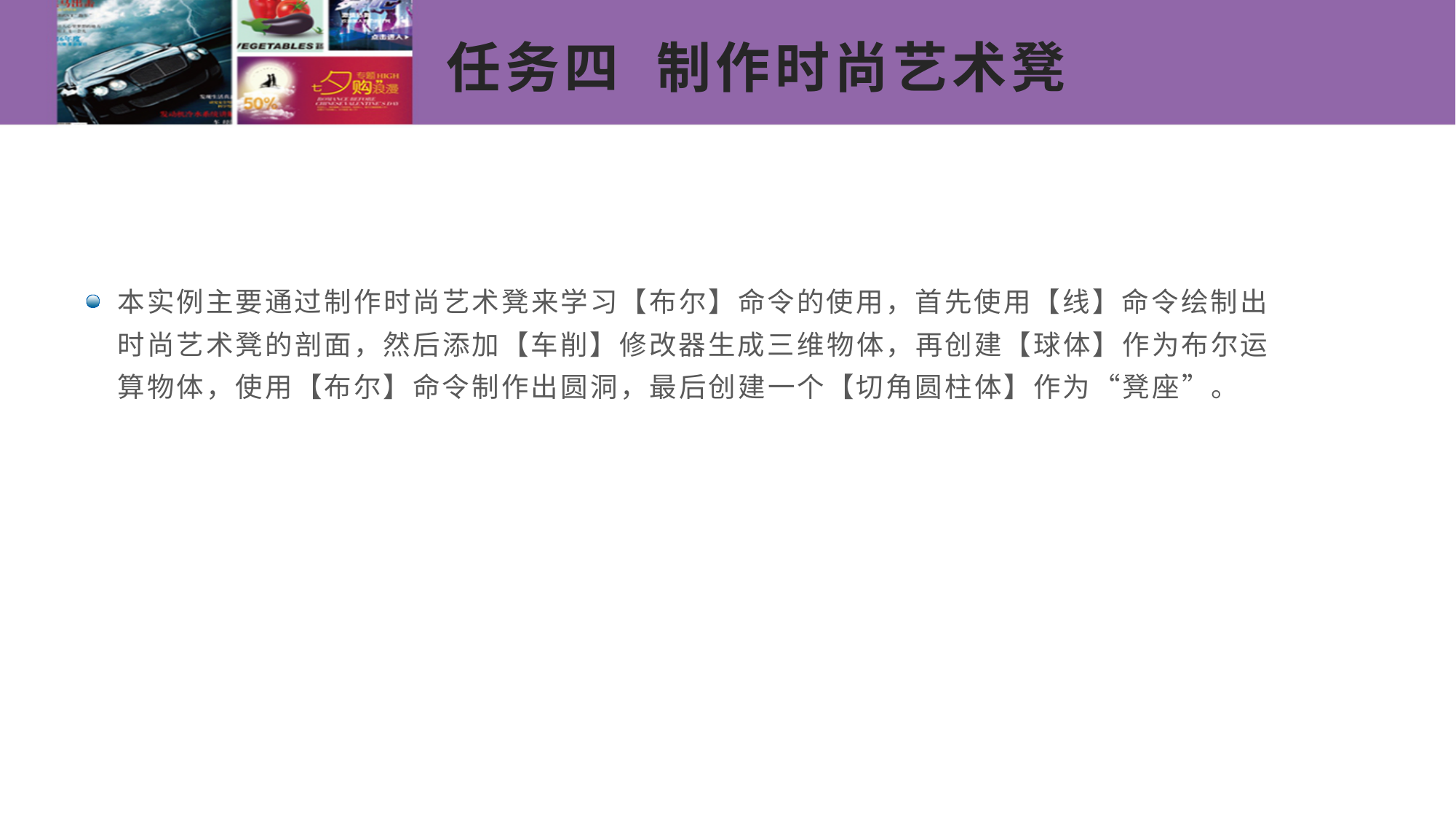

# 任务四  制作时尚艺术凳
本实例主要通过制作时尚艺术凳来学习【布尔】命令的使用，首先使用【线】命令绘制出时尚艺术凳的剖面，然后添加【车削】修改器生成三维物体，再创建【球体】作为布尔运算物体，使用【布尔】命令制作出圆洞，最后创建一个【切角圆柱体】作为“凳座”。